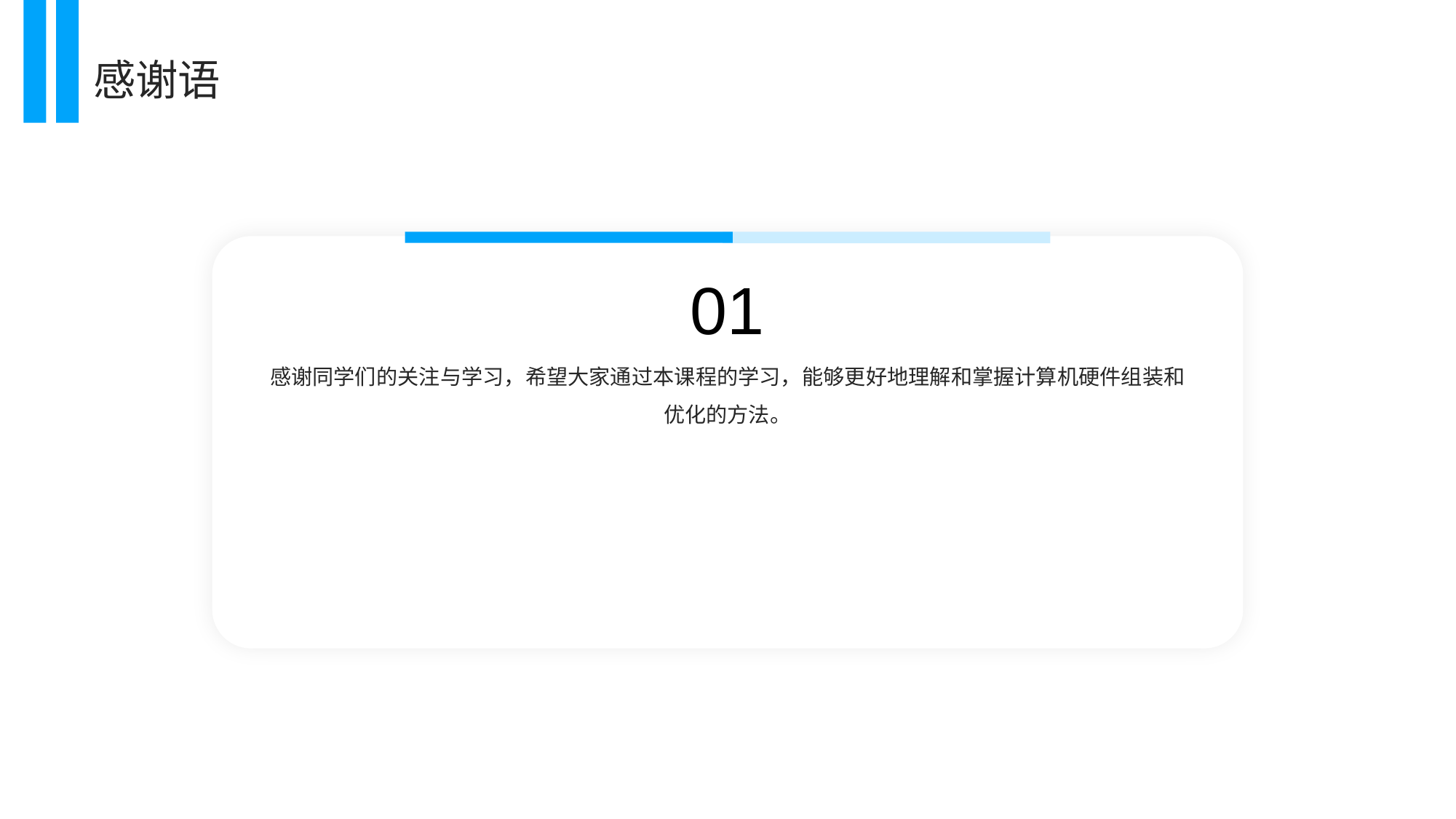

感谢语

01
感谢同学们的关注与学习，希望大家通过本课程的学习，能够更好地理解和掌握计算机硬件组装和优化的方法。